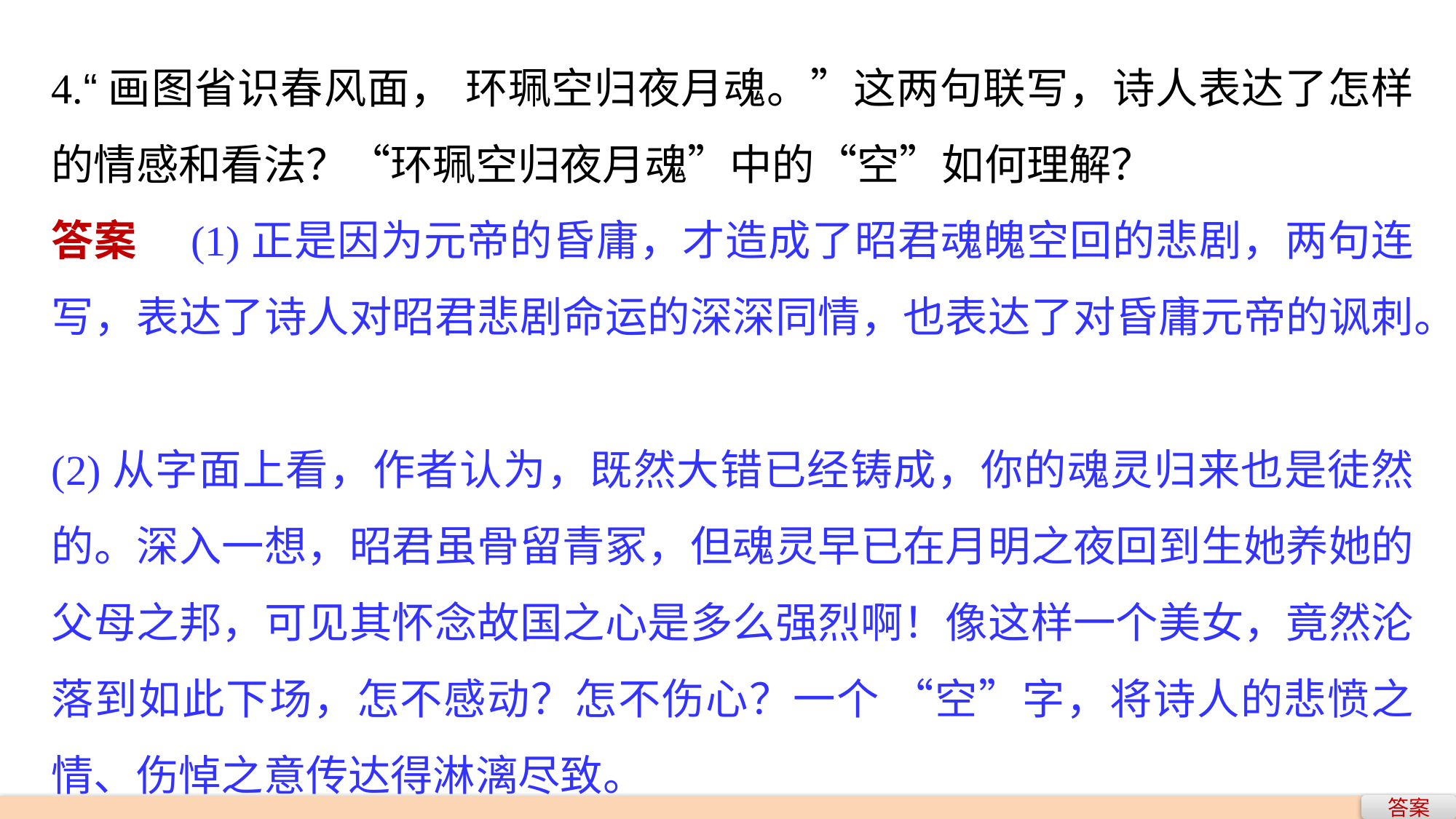

4.“画图省识春风面， 环珮空归夜月魂。”这两句联写，诗人表达了怎样的情感和看法？“环珮空归夜月魂”中的“空”如何理解？
答案　(1)正是因为元帝的昏庸，才造成了昭君魂魄空回的悲剧，两句连写，表达了诗人对昭君悲剧命运的深深同情，也表达了对昏庸元帝的讽刺。
(2)从字面上看，作者认为，既然大错已经铸成，你的魂灵归来也是徒然的。深入一想，昭君虽骨留青冢，但魂灵早已在月明之夜回到生她养她的父母之邦，可见其怀念故国之心是多么强烈啊！像这样一个美女，竟然沦落到如此下场，怎不感动？怎不伤心？一个 “空”字，将诗人的悲愤之情、伤悼之意传达得淋漓尽致。
答案